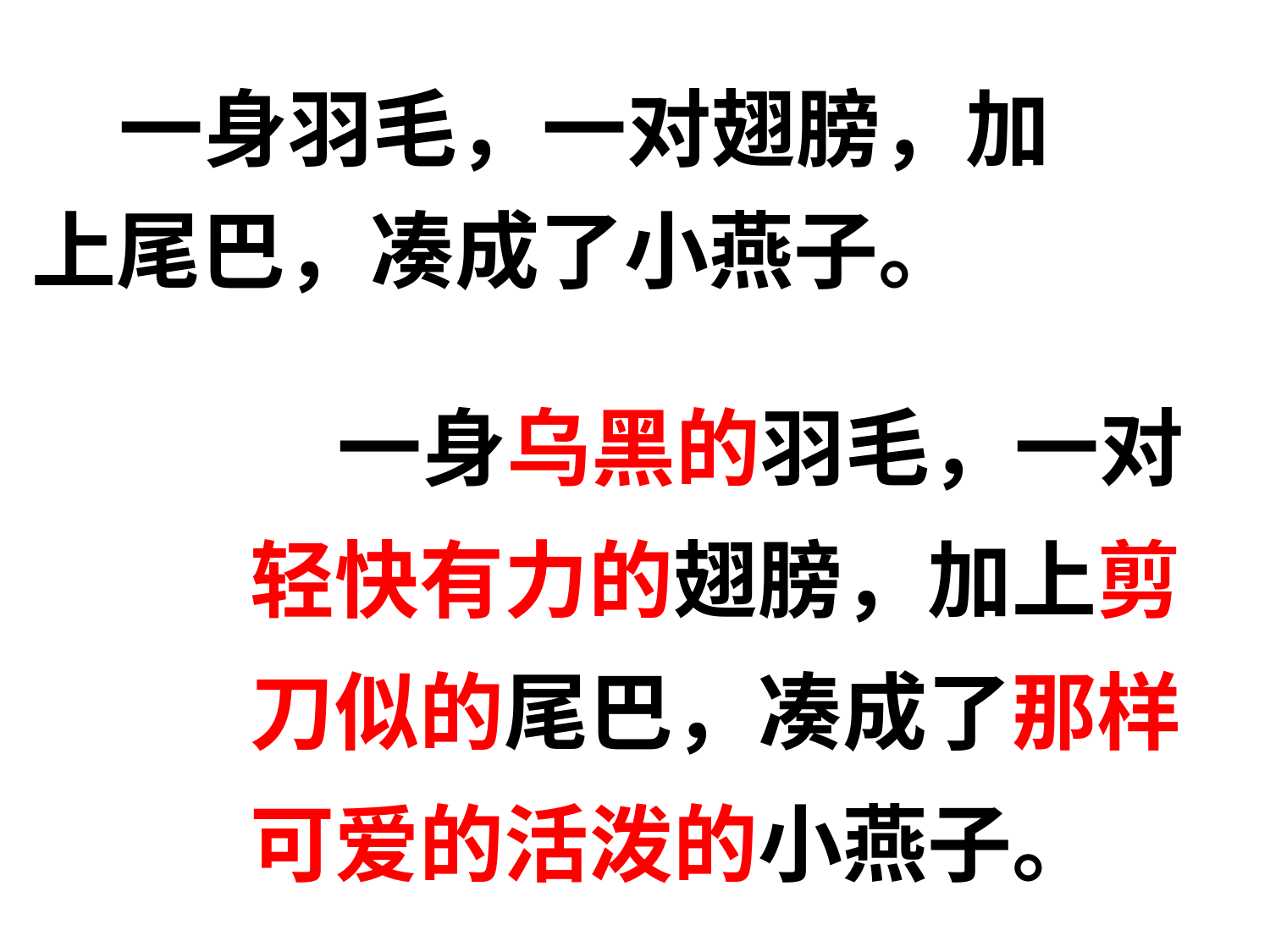

一身羽毛，一对翅膀，加上尾巴，凑成了小燕子。
     一身乌黑的羽毛，一对轻快有力的翅膀，加上剪刀似的尾巴，凑成了那样可爱的活泼的小燕子。